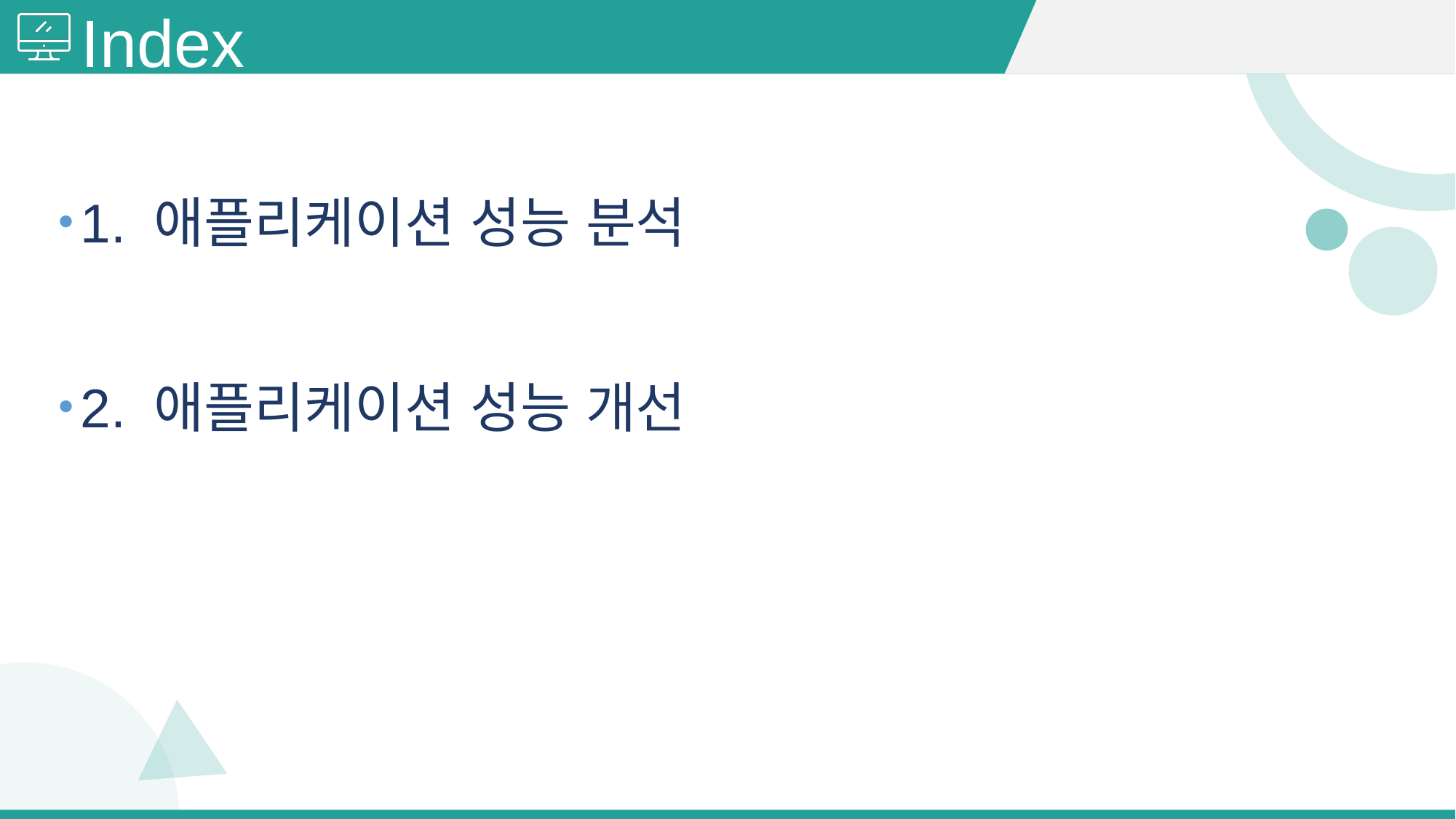

# Index
1. 애플리케이션 성능 분석
2. 애플리케이션 성능 개선